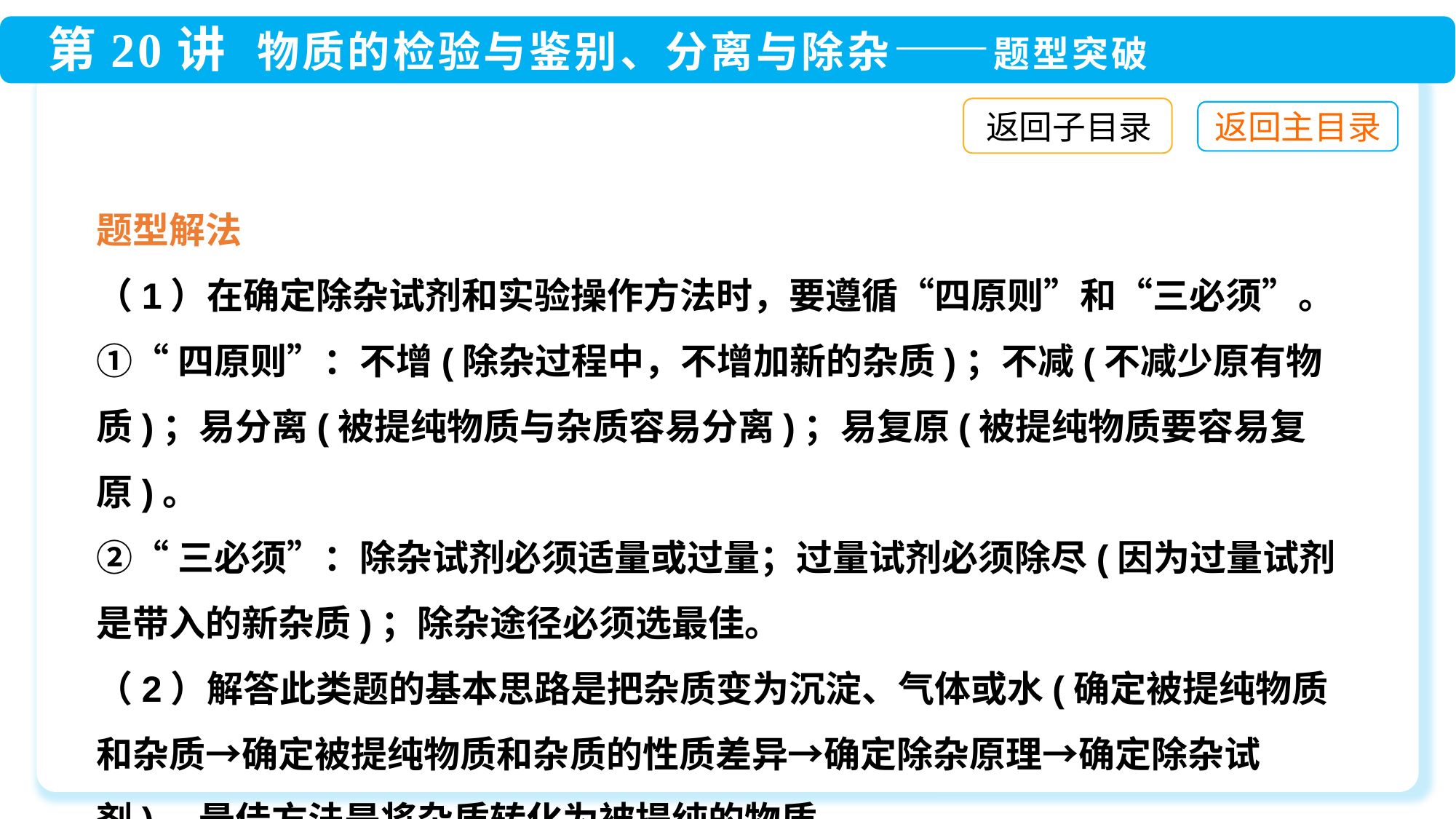

返回子目录
题型解法
（1）在确定除杂试剂和实验操作方法时，要遵循“四原则”和“三必须”。
①“四原则”：不增(除杂过程中，不增加新的杂质)；不减(不减少原有物质)；易分离(被提纯物质与杂质容易分离)；易复原(被提纯物质要容易复原)。
②“三必须”：除杂试剂必须适量或过量；过量试剂必须除尽(因为过量试剂是带入的新杂质)；除杂途径必须选最佳。
（2）解答此类题的基本思路是把杂质变为沉淀、气体或水(确定被提纯物质和杂质→确定被提纯物质和杂质的性质差异→确定除杂原理→确定除杂试剂)，最佳方法是将杂质转化为被提纯的物质。